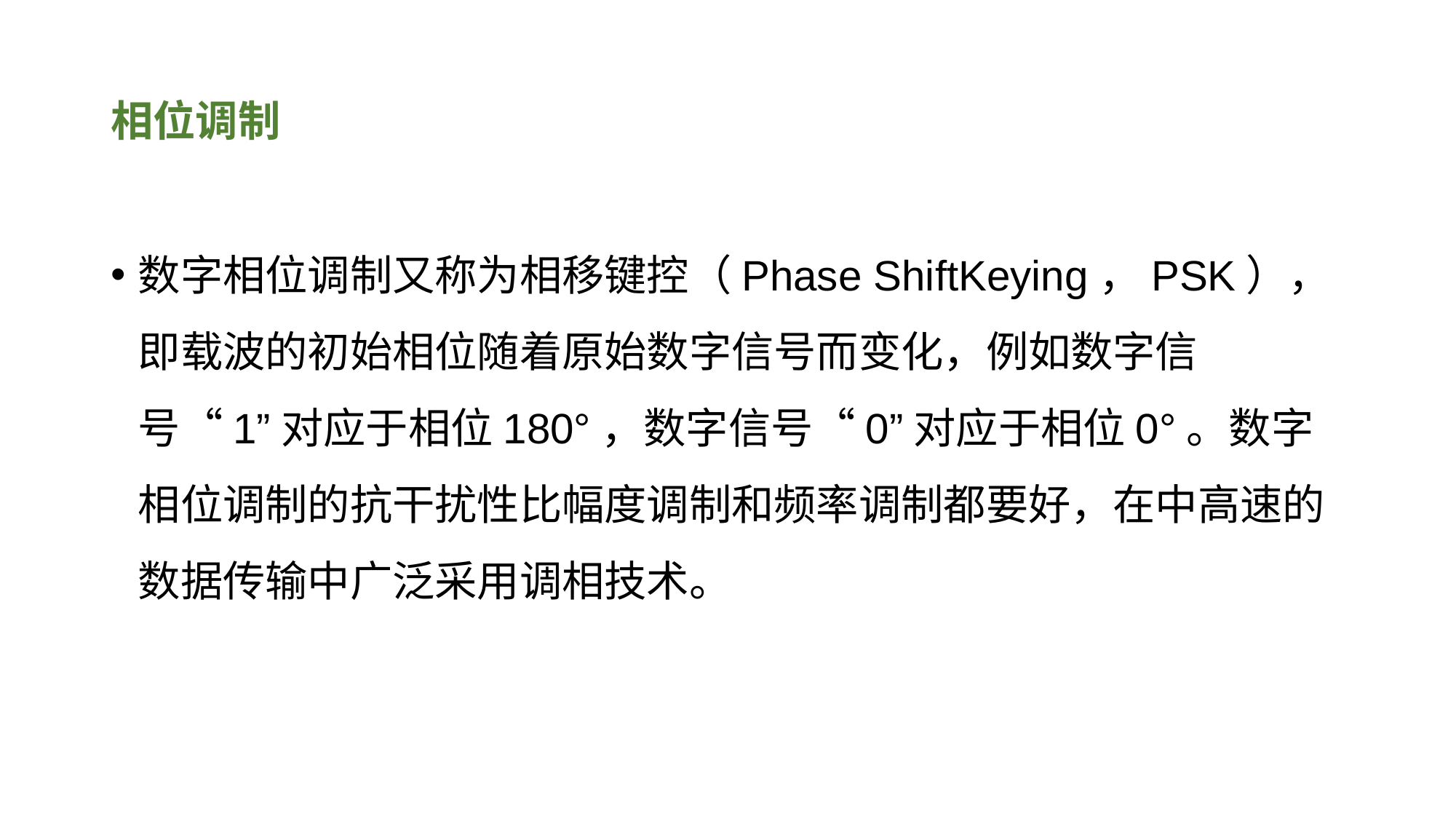

# 相位调制
数字相位调制又称为相移键控（Phase ShiftKeying，PSK），即载波的初始相位随着原始数字信号而变化，例如数字信号“1”对应于相位180°，数字信号“0”对应于相位0°。数字相位调制的抗干扰性比幅度调制和频率调制都要好，在中高速的数据传输中广泛采用调相技术。